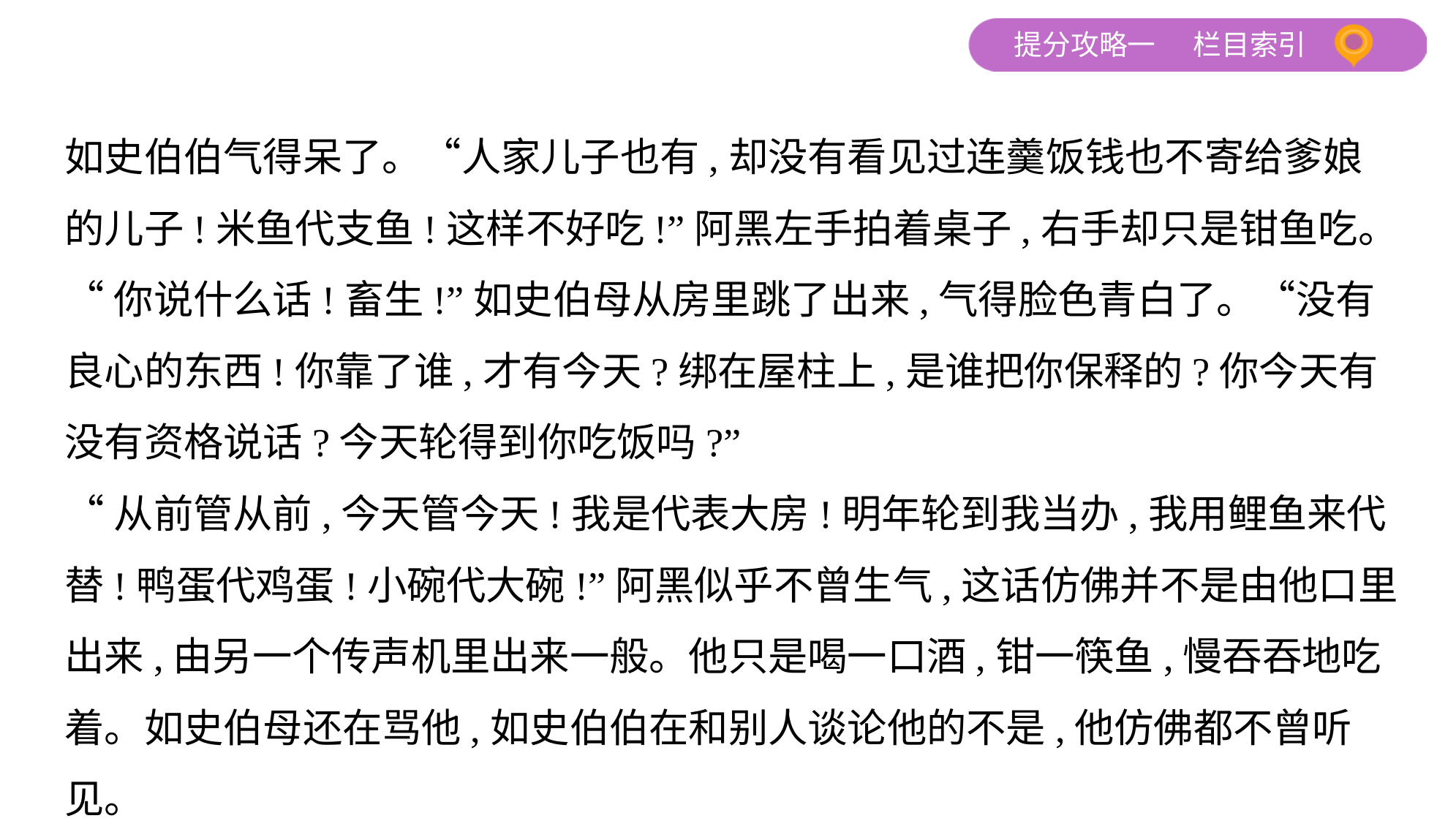

如史伯伯气得呆了。“人家儿子也有,却没有看见过连羹饭钱也不寄给爹娘的儿子!米鱼代支鱼!这样不好吃!”阿黑左手拍着桌子,右手却只是钳鱼吃。
“你说什么话!畜生!”如史伯母从房里跳了出来,气得脸色青白了。“没有良心的东西!你靠了谁,才有今天?绑在屋柱上,是谁把你保释的?你今天有没有资格说话?今天轮得到你吃饭吗?”
“从前管从前,今天管今天!我是代表大房!明年轮到我当办,我用鲤鱼来代替!鸭蛋代鸡蛋!小碗代大碗!”阿黑似乎不曾生气,这话仿佛并不是由他口里出来,由另一个传声机里出来一般。他只是喝一口酒,钳一筷鱼,慢吞吞地吃着。如史伯母还在骂他,如史伯伯在和别人谈论他的不是,他仿佛都不曾听见。